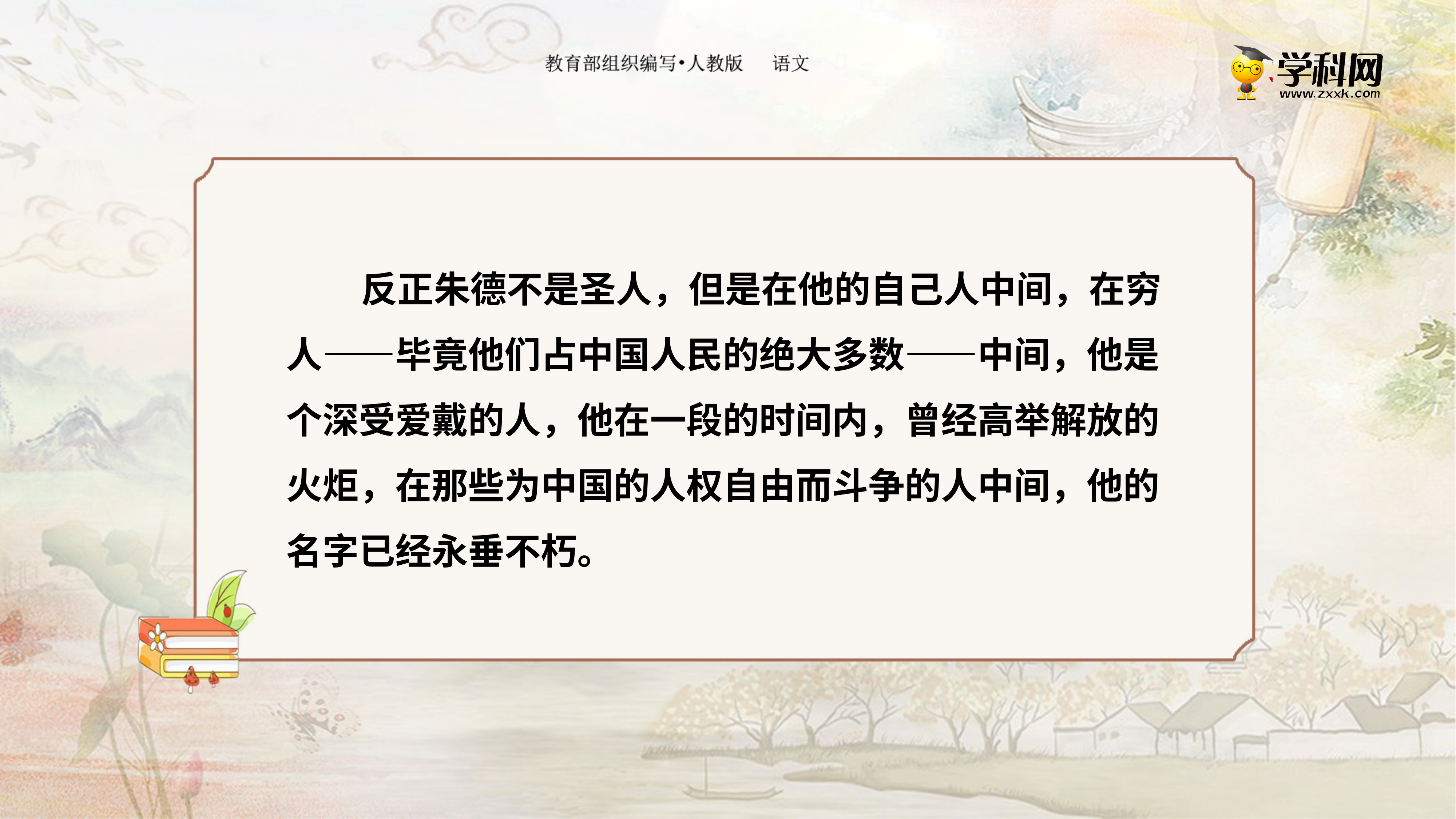

反正朱德不是圣人，但是在他的自己人中间，在穷人——毕竟他们占中国人民的绝大多数——中间，他是个深受爱戴的人，他在一段的时间内，曾经高举解放的火炬，在那些为中国的人权自由而斗争的人中间，他的名字已经永垂不朽。